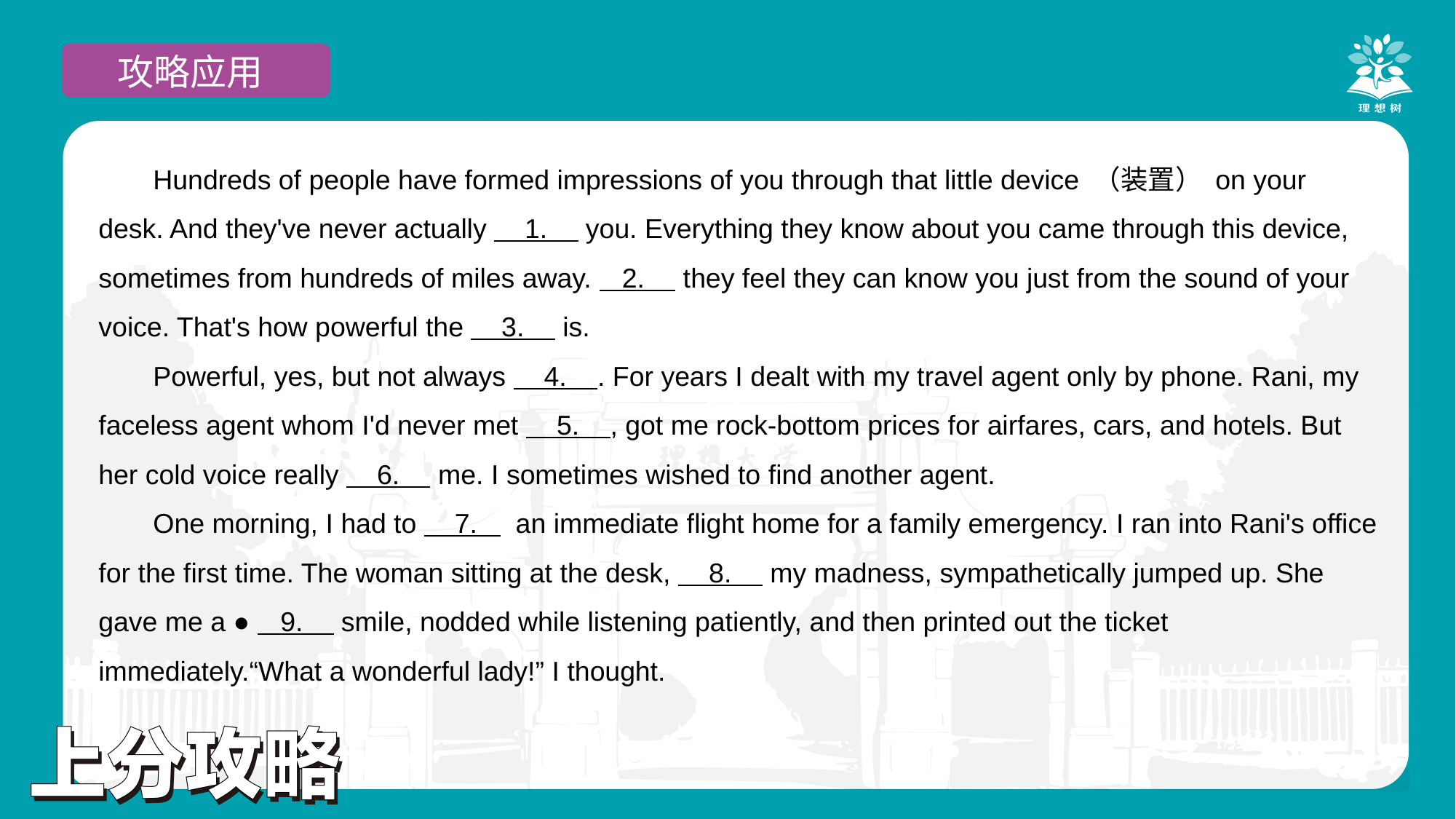

攻略应用
Hundreds of people have formed impressions of you through that little device （装置） on your desk. And they've never actually     1.     you. Everything they know about you came through this device, sometimes from hundreds of miles away.    2.     they feel they can know you just from the sound of your voice. That's how powerful the     3.     is.
Powerful, yes, but not always     4.    . For years I dealt with my travel agent only by phone. Rani, my faceless agent whom I'd never met     5.    , got me rock-bottom prices for airfares, cars, and hotels. But her cold voice really     6.     me. I sometimes wished to find another agent.
One morning, I had to     7.     an immediate flight home for a family emergency. I ran into Rani's office for the first time. The woman sitting at the desk,     8.     my madness, sympathetically jumped up. She gave me a ●    9.     smile, nodded while listening patiently, and then printed out the ticket immediately.“What a wonderful lady!” I thought.